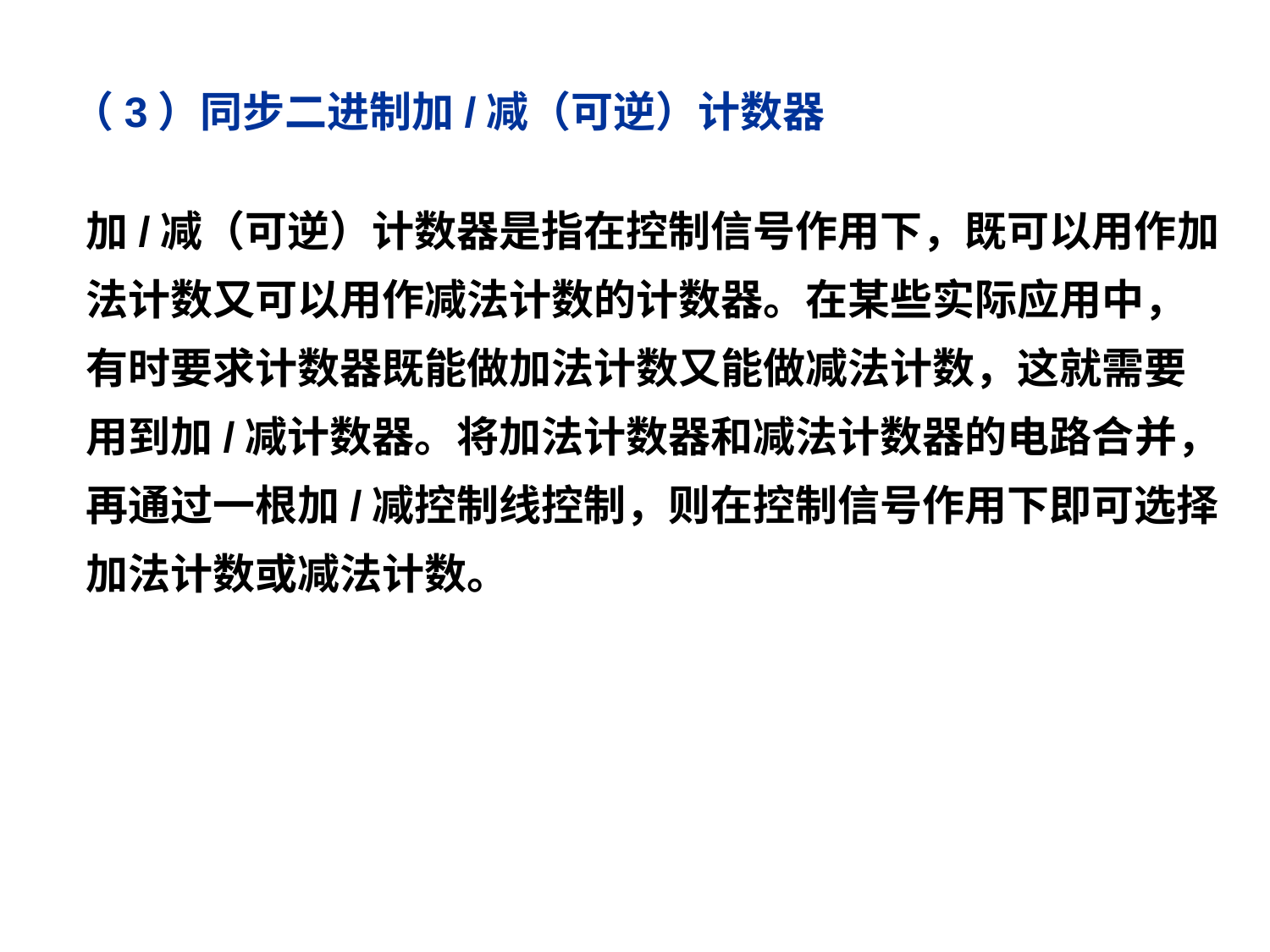

（3）同步二进制加/减（可逆）计数器
加/减（可逆）计数器是指在控制信号作用下，既可以用作加法计数又可以用作减法计数的计数器。在某些实际应用中，有时要求计数器既能做加法计数又能做减法计数，这就需要用到加/减计数器。将加法计数器和减法计数器的电路合并，再通过一根加/减控制线控制，则在控制信号作用下即可选择加法计数或减法计数。